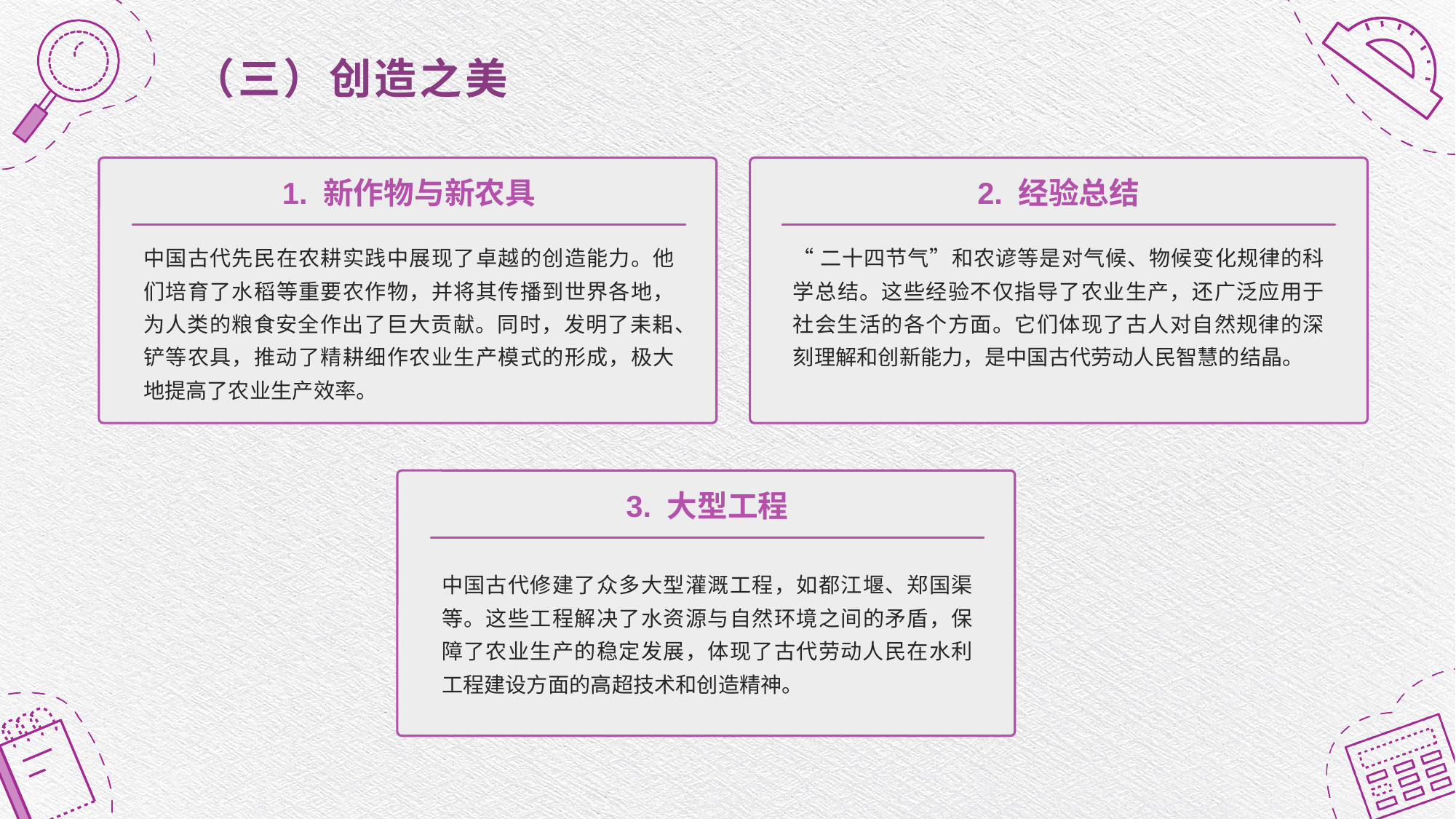

（三）创造之美

1. 新作物与新农具
2. 经验总结
中国古代先民在农耕实践中展现了卓越的创造能力。他们培育了水稻等重要农作物，并将其传播到世界各地，为人类的粮食安全作出了巨大贡献。同时，发明了耒耜、铲等农具，推动了精耕细作农业生产模式的形成，极大地提高了农业生产效率。
“二十四节气”和农谚等是对气候、物候变化规律的科学总结。这些经验不仅指导了农业生产，还广泛应用于社会生活的各个方面。它们体现了古人对自然规律的深刻理解和创新能力，是中国古代劳动人民智慧的结晶。

3. 大型工程
中国古代修建了众多大型灌溉工程，如都江堰、郑国渠等。这些工程解决了水资源与自然环境之间的矛盾，保障了农业生产的稳定发展，体现了古代劳动人民在水利工程建设方面的高超技术和创造精神。